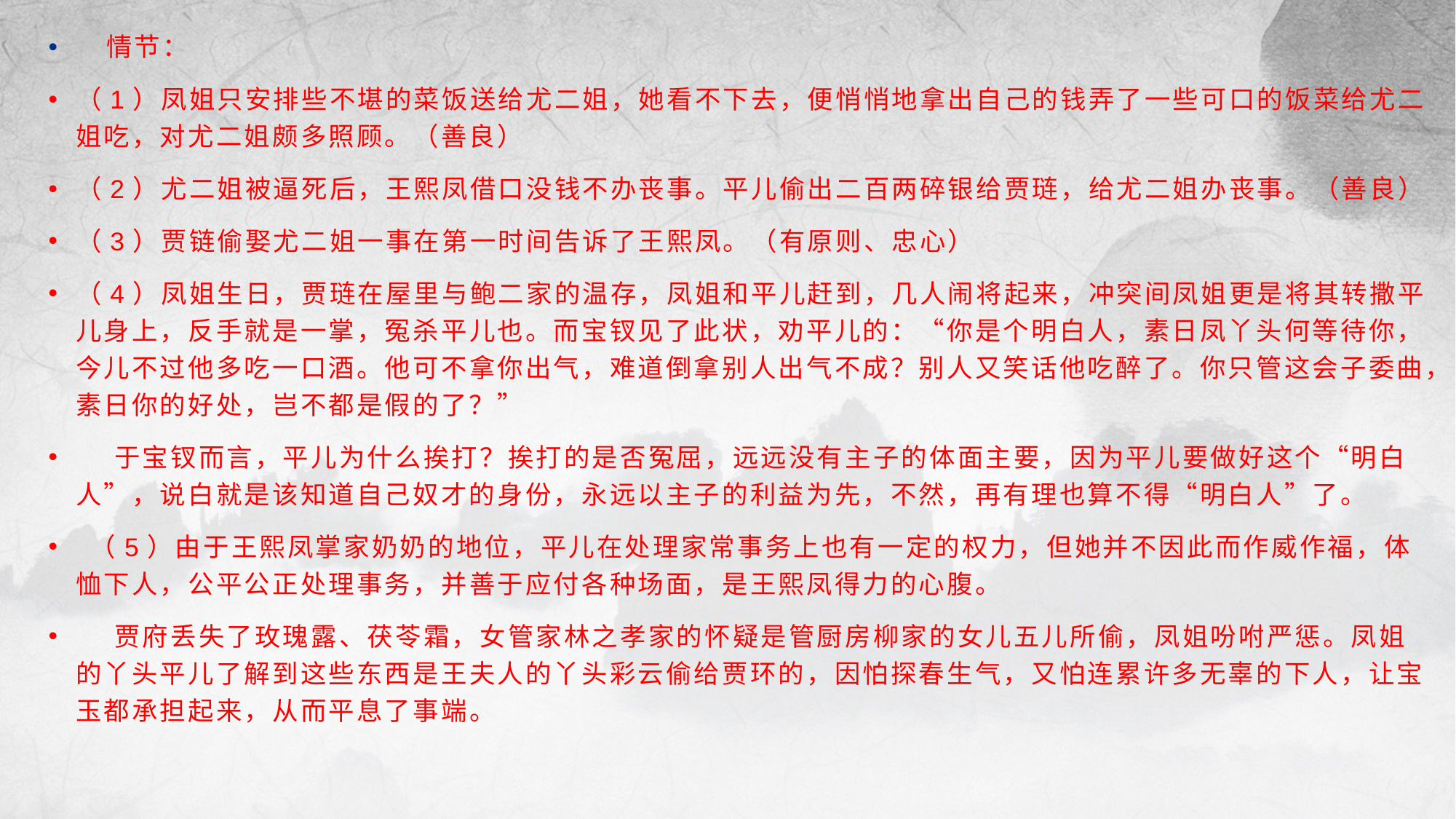

情节：
（1）凤姐只安排些不堪的菜饭送给尤二姐，她看不下去，便悄悄地拿出自己的钱弄了一些可口的饭菜给尤二姐吃，对尤二姐颇多照顾。（善良）
（2）尤二姐被逼死后，王熙凤借口没钱不办丧事。平儿偷出二百两碎银给贾琏，给尤二姐办丧事。（善良）
（3）贾链偷娶尤二姐一事在第一时间告诉了王熙凤。（有原则、忠心）
（4）凤姐生日，贾琏在屋里与鲍二家的温存，凤姐和平儿赶到，几人闹将起来，冲突间凤姐更是将其转撒平儿身上，反手就是一掌，冤杀平儿也。而宝钗见了此状，劝平儿的：“你是个明白人，素日凤丫头何等待你，今儿不过他多吃一口酒。他可不拿你出气，难道倒拿别人出气不成？别人又笑话他吃醉了。你只管这会子委曲，素日你的好处，岂不都是假的了？”
    于宝钗而言，平儿为什么挨打？挨打的是否冤屈，远远没有主子的体面主要，因为平儿要做好这个“明白人”，说白就是该知道自己奴才的身份，永远以主子的利益为先，不然，再有理也算不得“明白人”了。
 （5）由于王熙凤掌家奶奶的地位，平儿在处理家常事务上也有一定的权力，但她并不因此而作威作福，体恤下人，公平公正处理事务，并善于应付各种场面，是王熙凤得力的心腹。
    贾府丢失了玫瑰露、茯苓霜，女管家林之孝家的怀疑是管厨房柳家的女儿五儿所偷，凤姐吩咐严惩。凤姐的丫头平儿了解到这些东西是王夫人的丫头彩云偷给贾环的，因怕探春生气，又怕连累许多无辜的下人，让宝玉都承担起来，从而平息了事端。